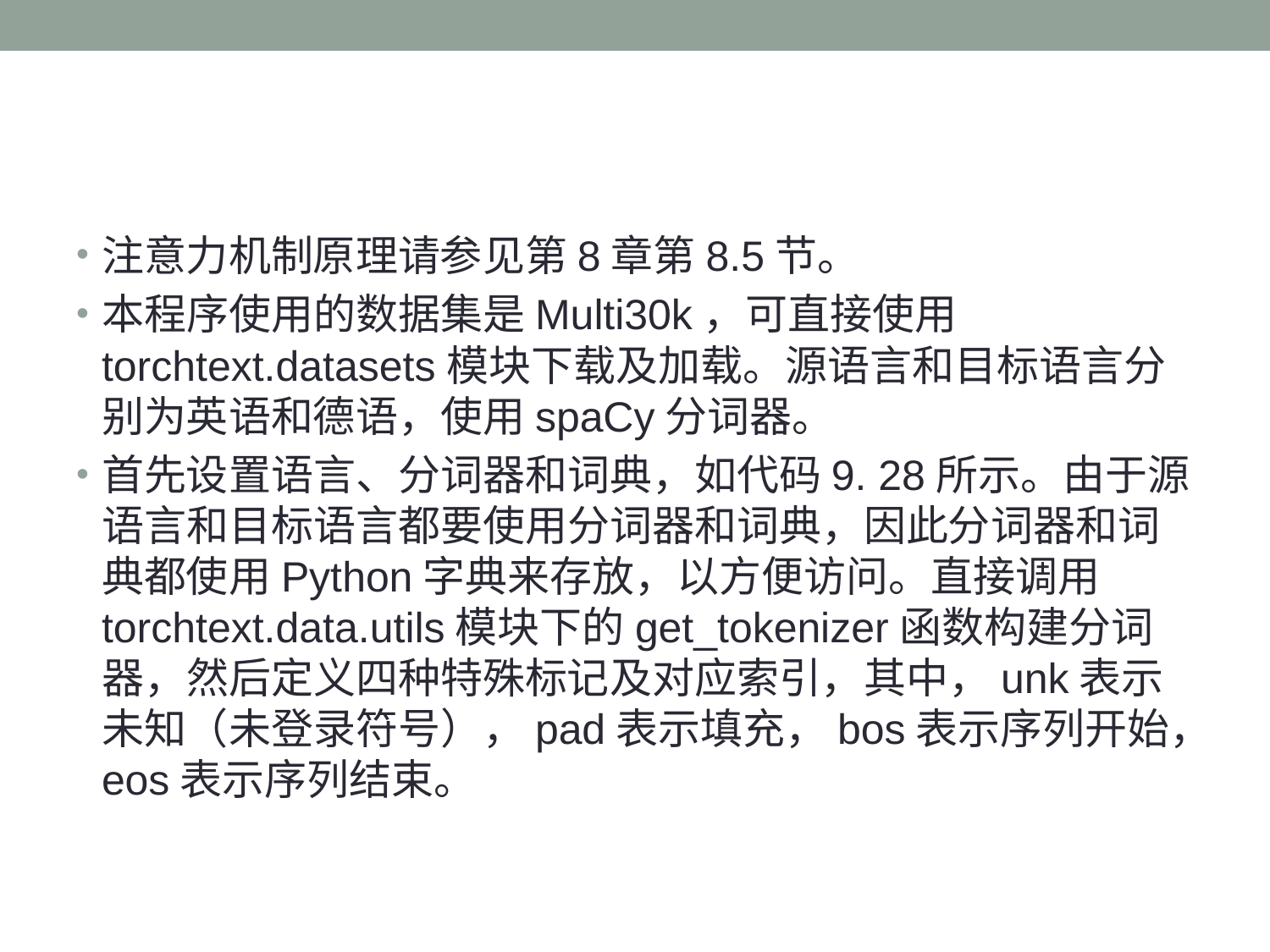

#
注意力机制原理请参见第8章第8.5节。
本程序使用的数据集是Multi30k，可直接使用torchtext.datasets模块下载及加载。源语言和目标语言分别为英语和德语，使用spaCy分词器。
首先设置语言、分词器和词典，如代码9. 28所示。由于源语言和目标语言都要使用分词器和词典，因此分词器和词典都使用Python字典来存放，以方便访问。直接调用torchtext.data.utils模块下的get_tokenizer函数构建分词器，然后定义四种特殊标记及对应索引，其中，unk表示未知（未登录符号），pad表示填充，bos表示序列开始，eos表示序列结束。